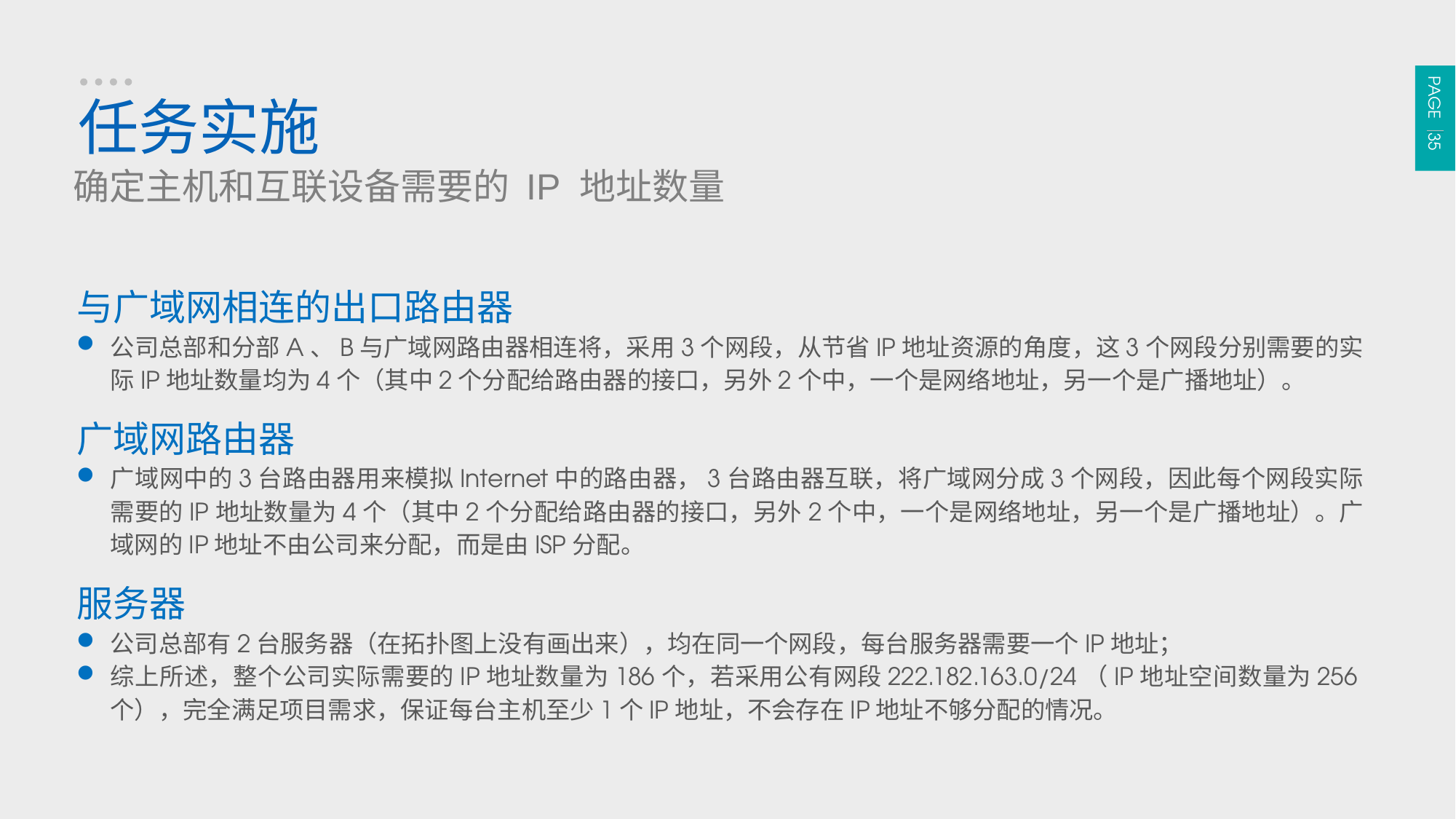

PAGE   35
任务实施
确定主机和互联设备需要的 IP 地址数量
与广域网相连的出口路由器
公司总部和分部A、B与广域网路由器相连将，采用3个网段，从节省IP地址资源的角度，这3个网段分别需要的实际IP地址数量均为4个（其中2个分配给路由器的接口，另外2个中，一个是网络地址，另一个是广播地址）。
广域网路由器
广域网中的3台路由器用来模拟Internet中的路由器，3台路由器互联，将广域网分成3个网段，因此每个网段实际需要的IP地址数量为4个（其中2个分配给路由器的接口，另外2个中，一个是网络地址，另一个是广播地址）。广域网的IP地址不由公司来分配，而是由ISP分配。
服务器
公司总部有2台服务器（在拓扑图上没有画出来），均在同一个网段，每台服务器需要一个IP地址；
综上所述，整个公司实际需要的IP地址数量为186个，若采用公有网段222.182.163.0/24（IP地址空间数量为256个），完全满足项目需求，保证每台主机至少1个IP地址，不会存在IP地址不够分配的情况。